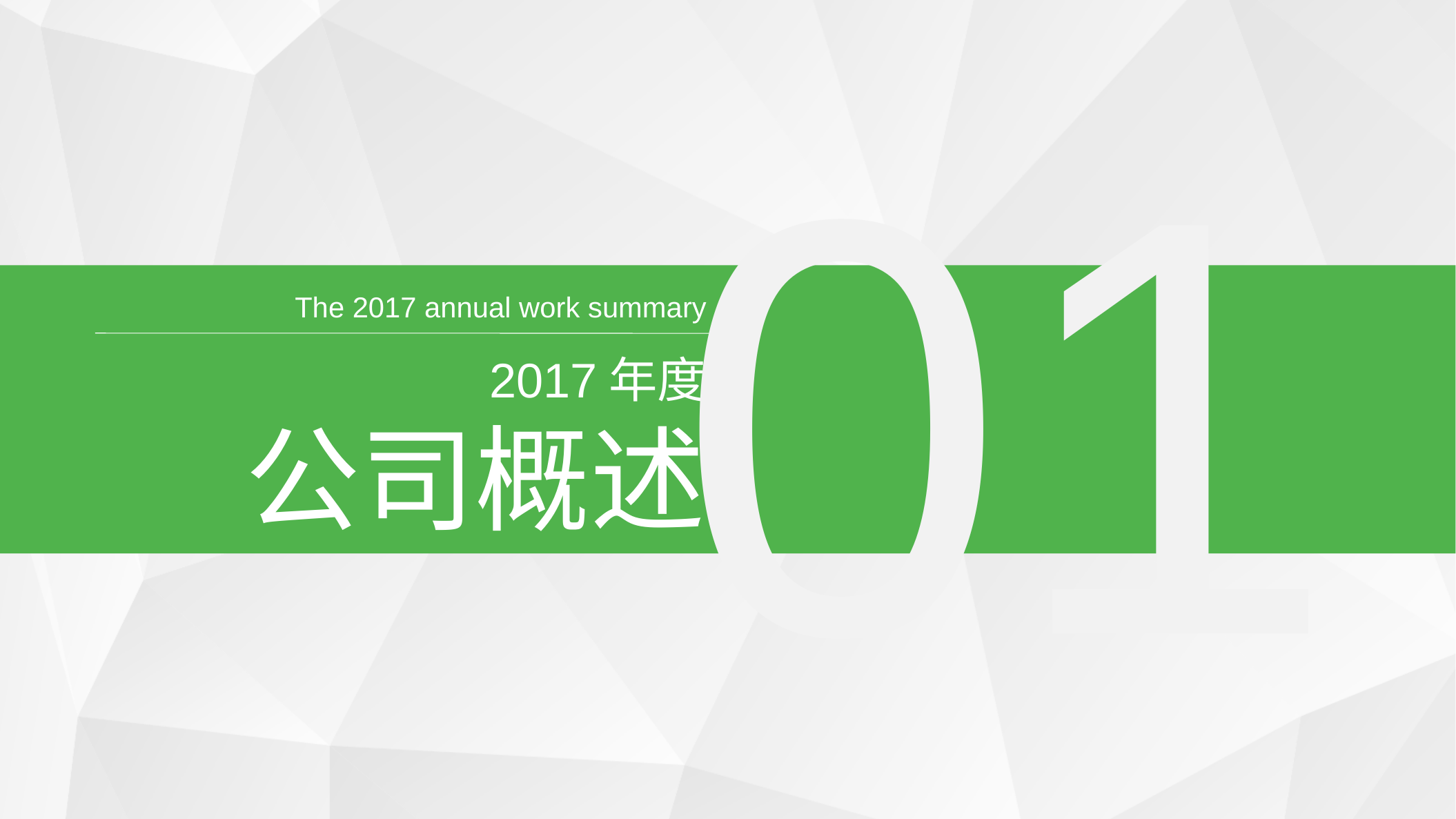

01

The 2017 annual work summary

2017年度
公司概述